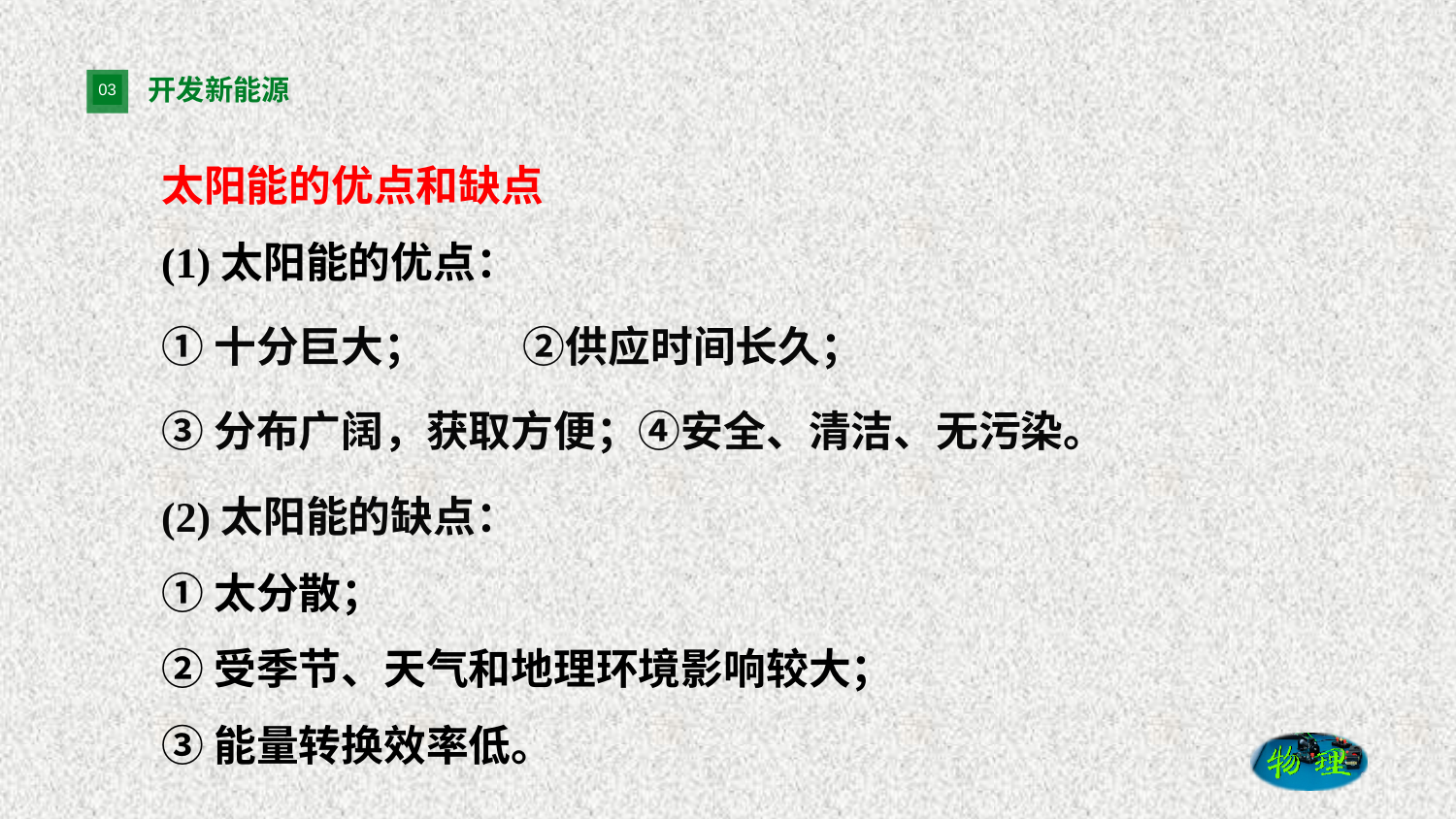

# 开发新能源
太阳能的优点和缺点
(1)太阳能的优点：
①十分巨大；          ②供应时间长久；
③分布广阔，获取方便；④安全、清洁、无污染。
(2)太阳能的缺点：
①太分散；
②受季节、天气和地理环境影响较大；
③能量转换效率低。